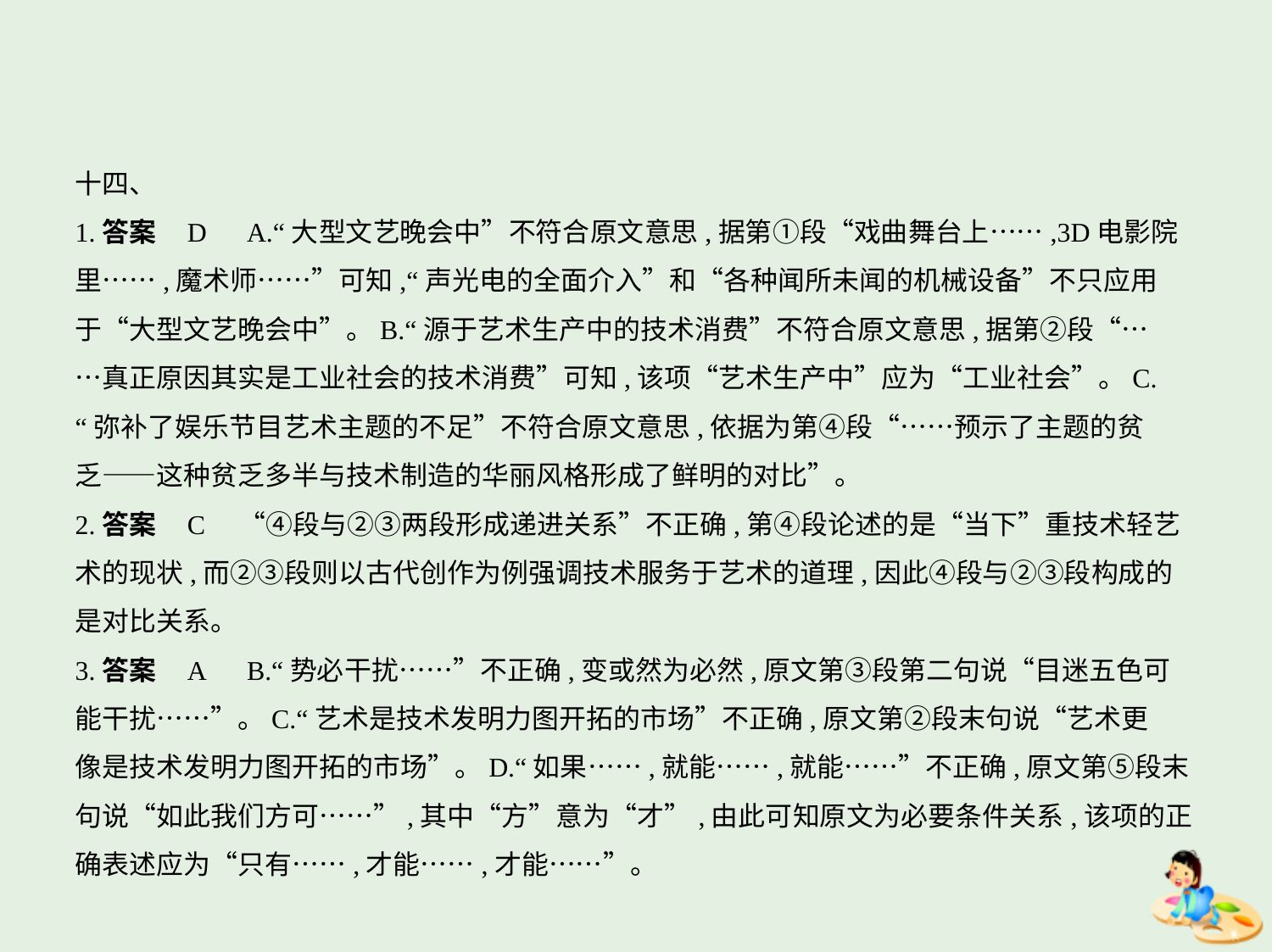

十四、
1.答案    D　A.“大型文艺晚会中”不符合原文意思,据第①段“戏曲舞台上……,3D电影院
里……,魔术师……”可知,“声光电的全面介入”和“各种闻所未闻的机械设备”不只应用
于“大型文艺晚会中”。B.“源于艺术生产中的技术消费”不符合原文意思,据第②段“…
…真正原因其实是工业社会的技术消费”可知,该项“艺术生产中”应为“工业社会”。C.
“弥补了娱乐节目艺术主题的不足”不符合原文意思,依据为第④段“……预示了主题的贫
乏——这种贫乏多半与技术制造的华丽风格形成了鲜明的对比”。
2.答案    C　“④段与②③两段形成递进关系”不正确,第④段论述的是“当下”重技术轻艺
术的现状,而②③段则以古代创作为例强调技术服务于艺术的道理,因此④段与②③段构成的
是对比关系。
3.答案    A　B.“势必干扰……”不正确,变或然为必然,原文第③段第二句说“目迷五色可
能干扰……”。C.“艺术是技术发明力图开拓的市场”不正确,原文第②段末句说“艺术更
像是技术发明力图开拓的市场”。D.“如果……,就能……,就能……”不正确,原文第⑤段末
句说“如此我们方可……”,其中“方”意为“才”,由此可知原文为必要条件关系,该项的正
确表述应为“只有……,才能……,才能……”。